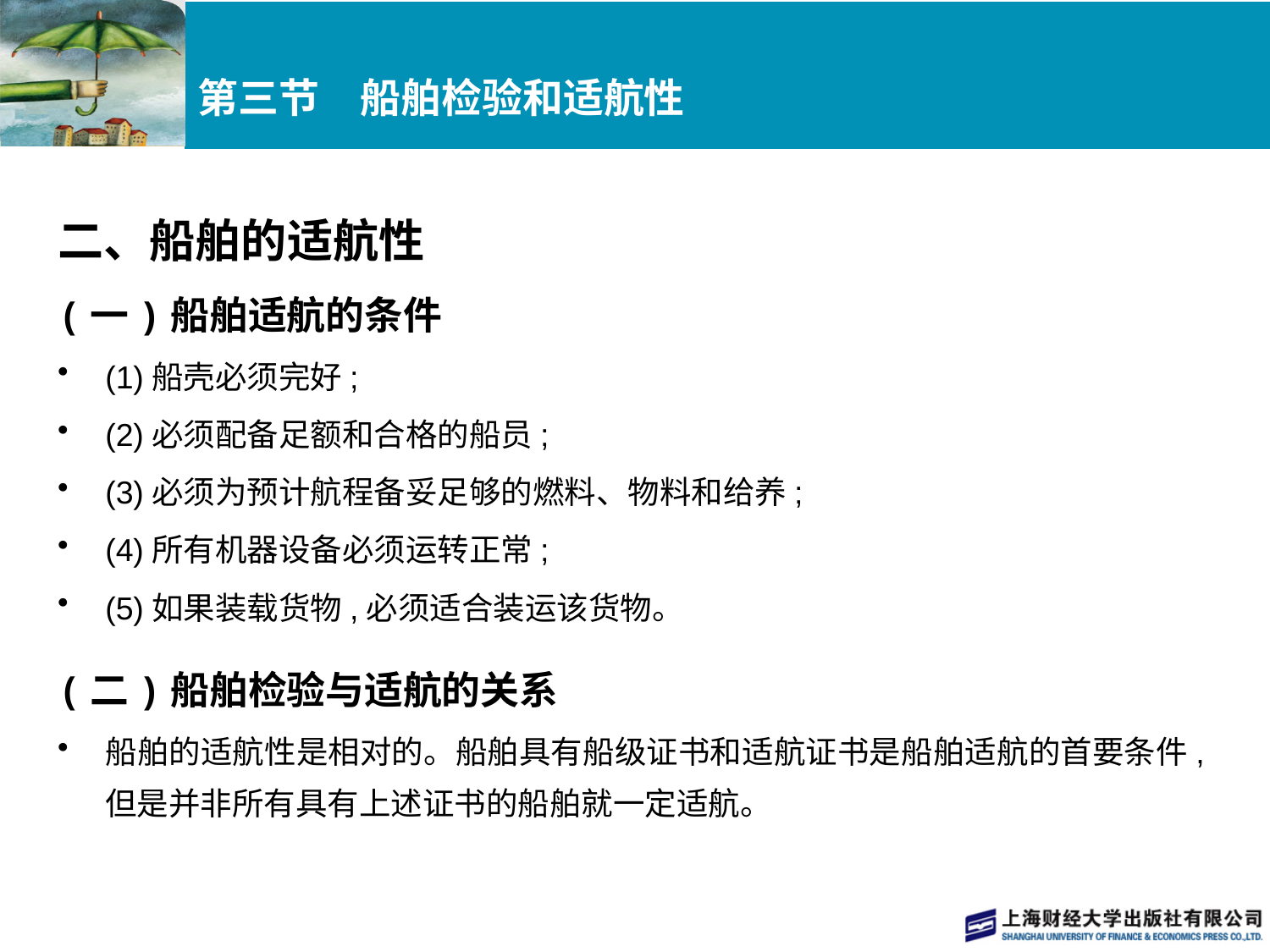

# 第三节　船舶检验和适航性
二、船舶的适航性
(一)船舶适航的条件
(1)船壳必须完好;
(2)必须配备足额和合格的船员;
(3)必须为预计航程备妥足够的燃料、物料和给养;
(4)所有机器设备必须运转正常;
(5)如果装载货物,必须适合装运该货物。

(二)船舶检验与适航的关系
船舶的适航性是相对的。船舶具有船级证书和适航证书是船舶适航的首要条件,但是并非所有具有上述证书的船舶就一定适航。